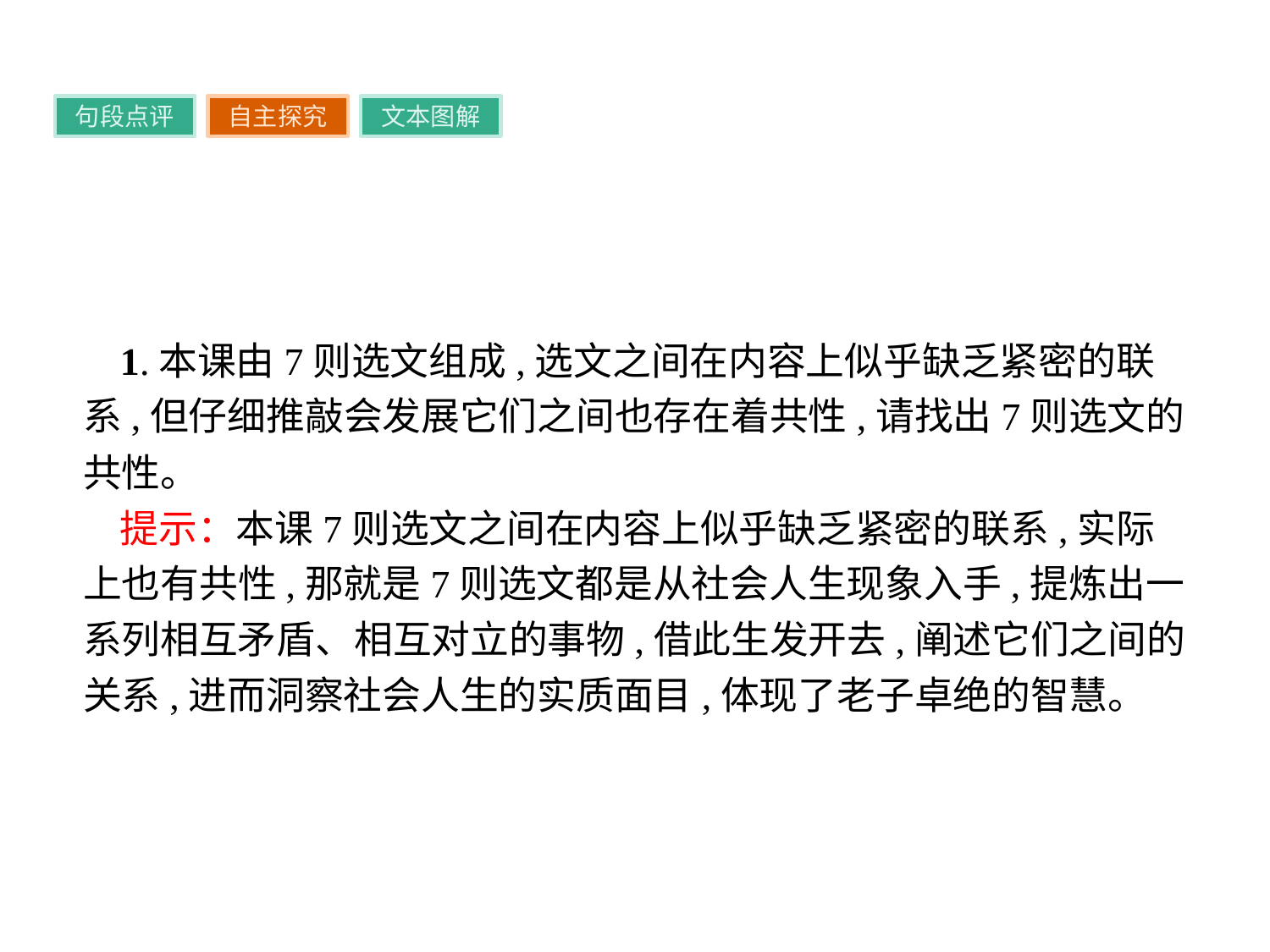

句段点评
自主探究
文本图解
1.本课由7则选文组成,选文之间在内容上似乎缺乏紧密的联系,但仔细推敲会发展它们之间也存在着共性,请找出7则选文的共性。
提示：本课7则选文之间在内容上似乎缺乏紧密的联系,实际上也有共性,那就是7则选文都是从社会人生现象入手,提炼出一系列相互矛盾、相互对立的事物,借此生发开去,阐述它们之间的关系,进而洞察社会人生的实质面目,体现了老子卓绝的智慧。